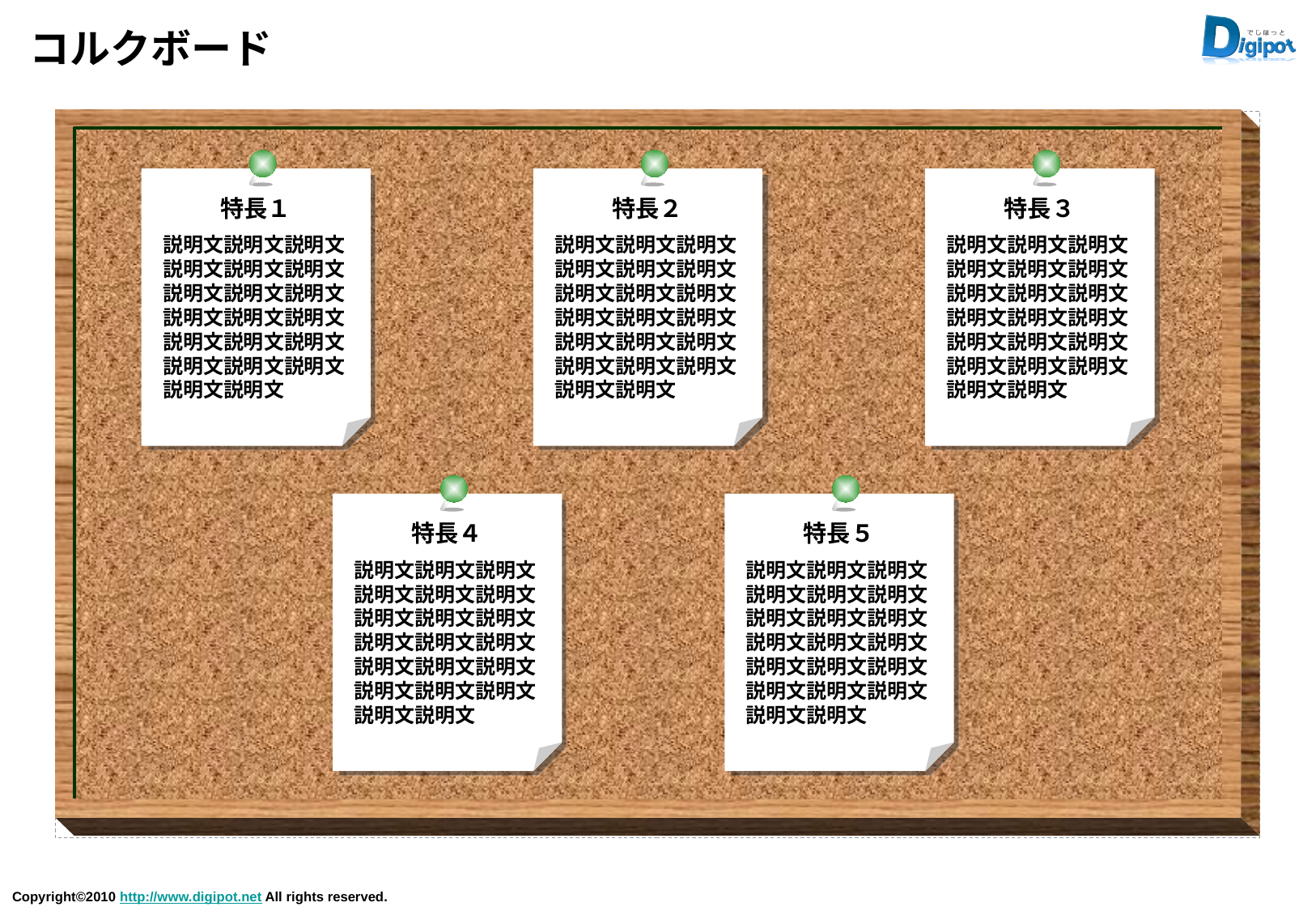

# コルクボード

特長１
特長２
特長３
説明文説明文説明文説明文説明文説明文説明文説明文説明文説明文説明文説明文説明文説明文説明文説明文説明文説明文
説明文説明文
説明文説明文説明文説明文説明文説明文説明文説明文説明文説明文説明文説明文説明文説明文説明文説明文説明文説明文
説明文説明文
説明文説明文説明文説明文説明文説明文説明文説明文説明文説明文説明文説明文説明文説明文説明文説明文説明文説明文
説明文説明文

特長４
特長５
説明文説明文説明文説明文説明文説明文説明文説明文説明文説明文説明文説明文説明文説明文説明文説明文説明文説明文
説明文説明文
説明文説明文説明文説明文説明文説明文説明文説明文説明文説明文説明文説明文説明文説明文説明文説明文説明文説明文
説明文説明文